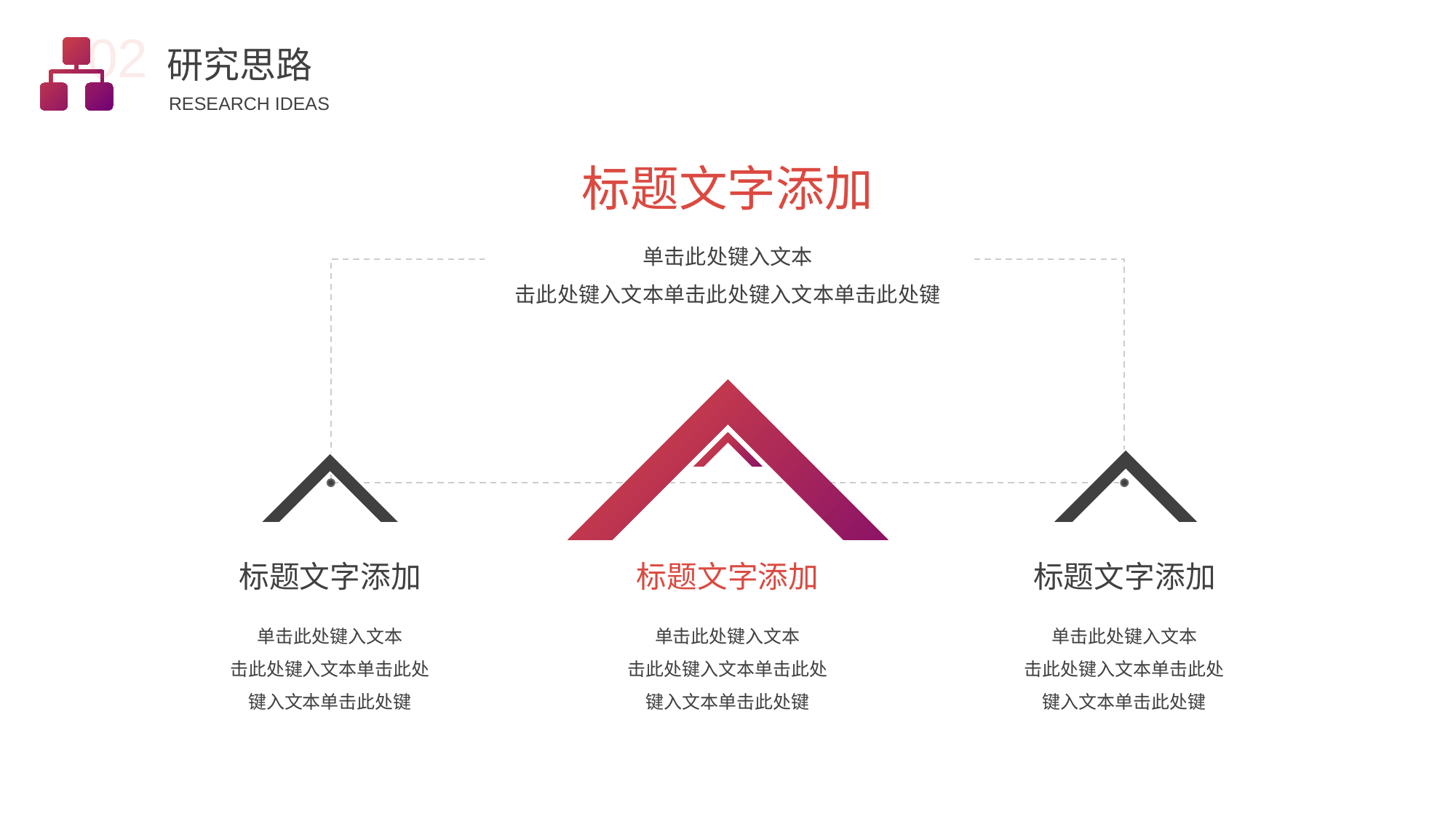

02
研究思路

RESEARCH IDEAS
标题文字添加
单击此处键入文本
击此处键入文本单击此处键入文本单击此处键

标题文字添加
标题文字添加
标题文字添加
单击此处键入文本
击此处键入文本单击此处
键入文本单击此处键
单击此处键入文本
击此处键入文本单击此处
键入文本单击此处键
单击此处键入文本
击此处键入文本单击此处
键入文本单击此处键